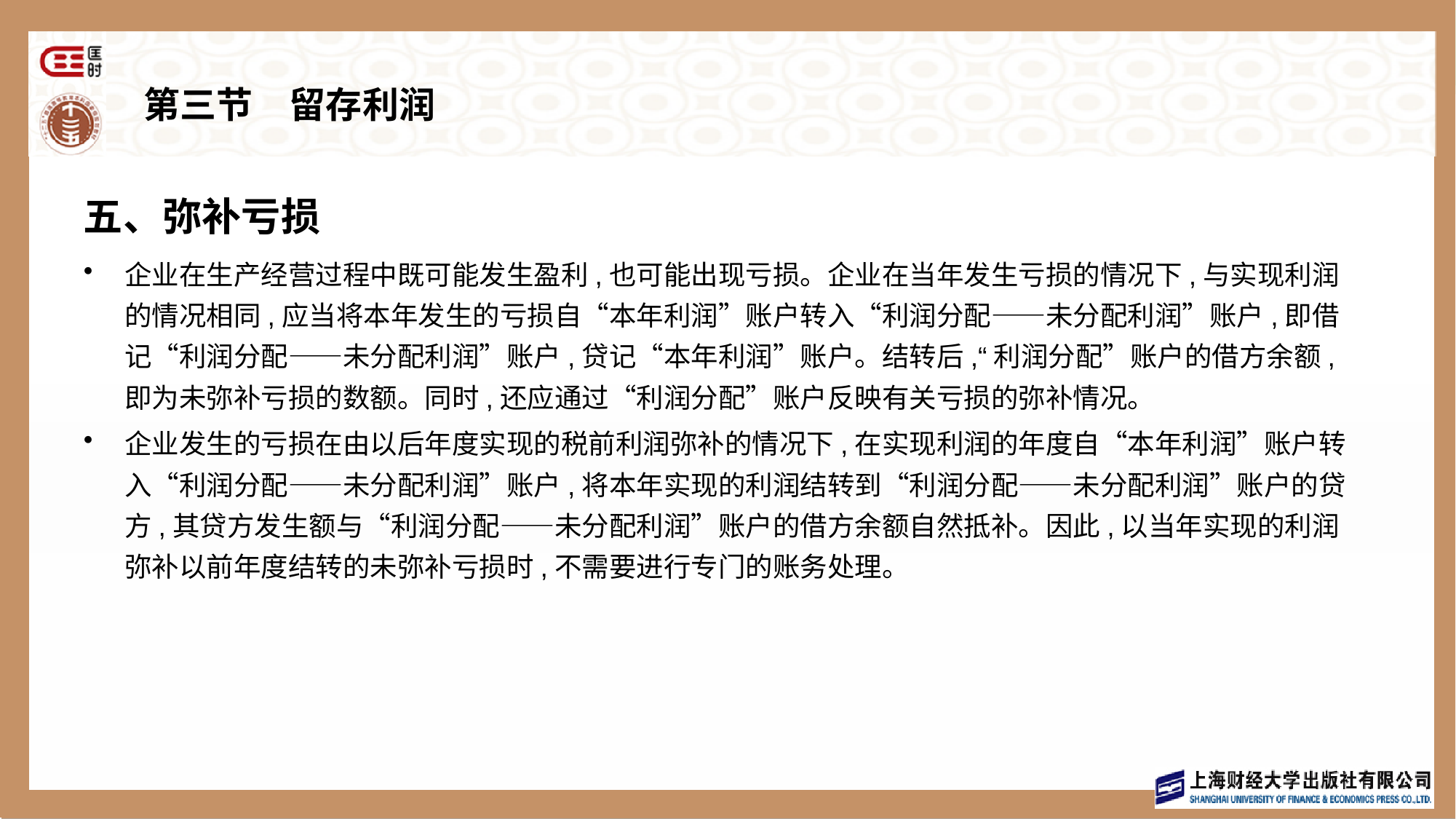

# 第三节　留存利润
五、弥补亏损
企业在生产经营过程中既可能发生盈利,也可能出现亏损。企业在当年发生亏损的情况下,与实现利润的情况相同,应当将本年发生的亏损自“本年利润”账户转入“利润分配——未分配利润”账户,即借记“利润分配——未分配利润”账户,贷记“本年利润”账户。结转后,“利润分配”账户的借方余额,即为未弥补亏损的数额。同时,还应通过“利润分配”账户反映有关亏损的弥补情况。
企业发生的亏损在由以后年度实现的税前利润弥补的情况下,在实现利润的年度自“本年利润”账户转入“利润分配——未分配利润”账户,将本年实现的利润结转到“利润分配——未分配利润”账户的贷方,其贷方发生额与“利润分配——未分配利润”账户的借方余额自然抵补。因此,以当年实现的利润弥补以前年度结转的未弥补亏损时,不需要进行专门的账务处理。